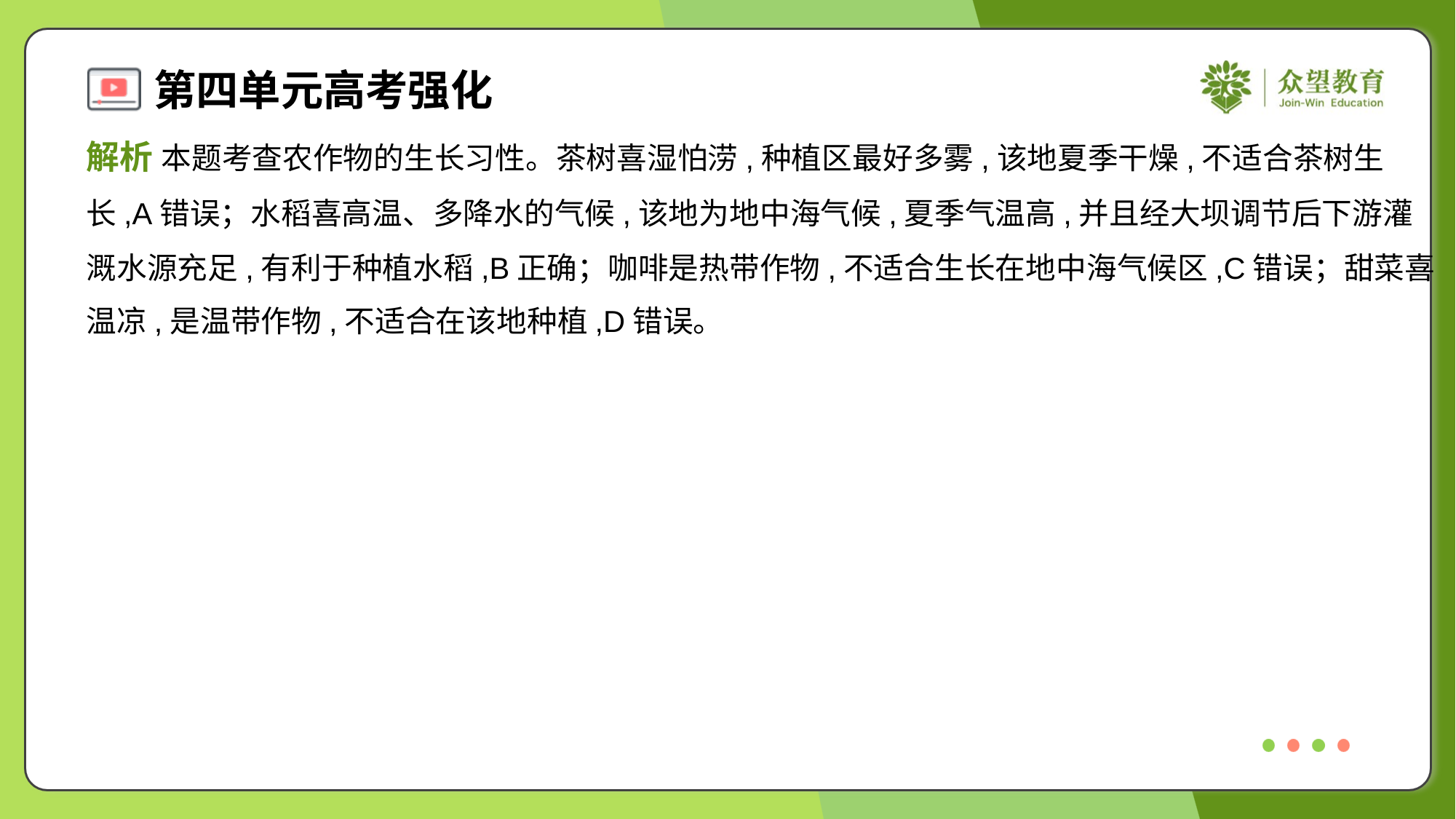

解析 本题考查农作物的生长习性。茶树喜湿怕涝,种植区最好多雾,该地夏季干燥,不适合茶树生
长,A错误；水稻喜高温、多降水的气候,该地为地中海气候,夏季气温高,并且经大坝调节后下游灌
溉水源充足,有利于种植水稻,B正确；咖啡是热带作物,不适合生长在地中海气候区,C错误；甜菜喜
温凉,是温带作物,不适合在该地种植,D错误。